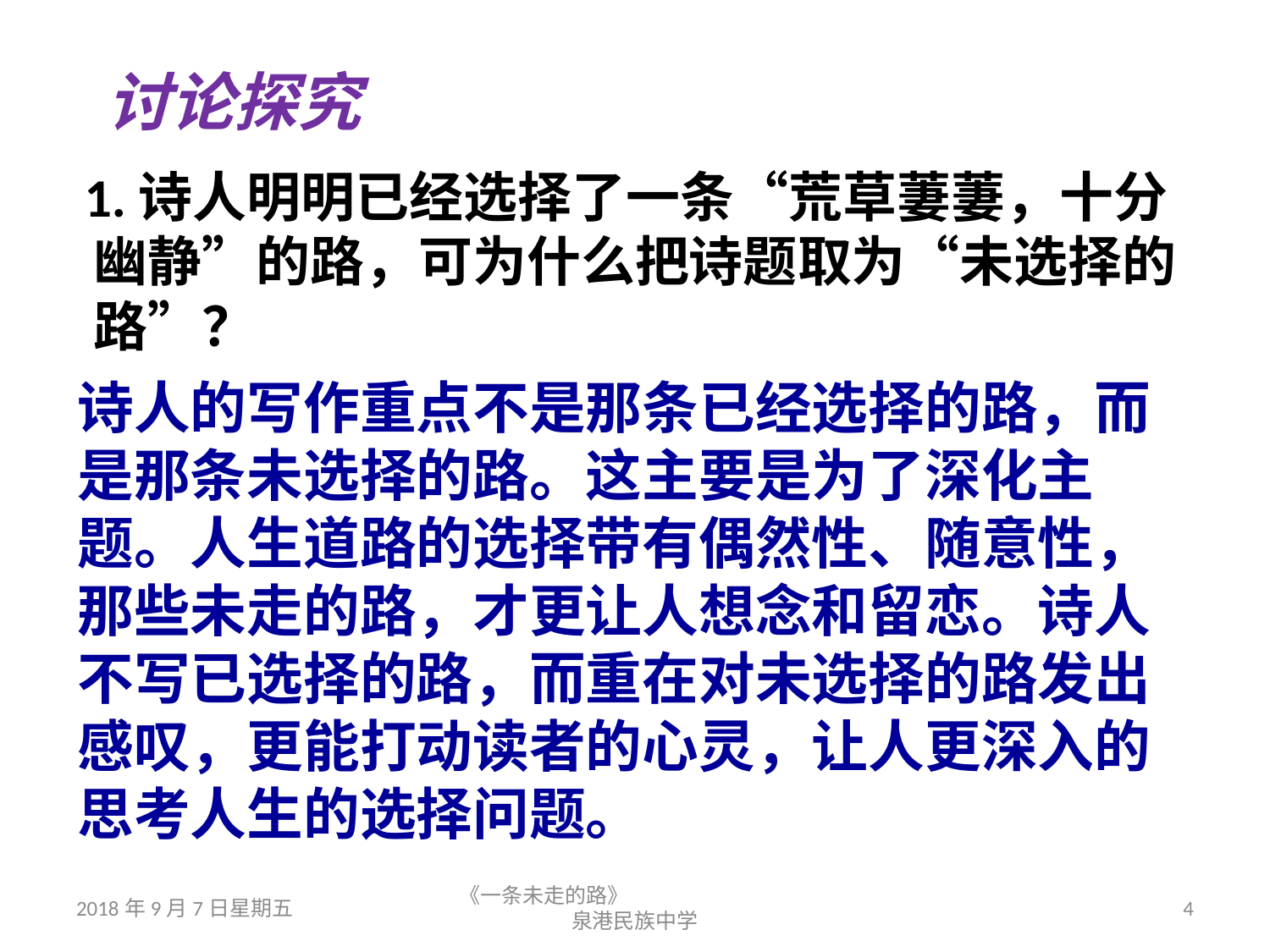

讨论探究
   1.诗人明明已经选择了一条“荒草萋萋，十分幽静”的路，可为什么把诗题取为“未选择的路”？
诗人的写作重点不是那条已经选择的路，而是那条未选择的路。这主要是为了深化主题。人生道路的选择带有偶然性、随意性，那些未走的路，才更让人想念和留恋。诗人不写已选择的路，而重在对未选择的路发出感叹，更能打动读者的心灵，让人更深入的思考人生的选择问题。

2018年9月7日星期五
《一条未走的路》                                        泉港民族中学
4